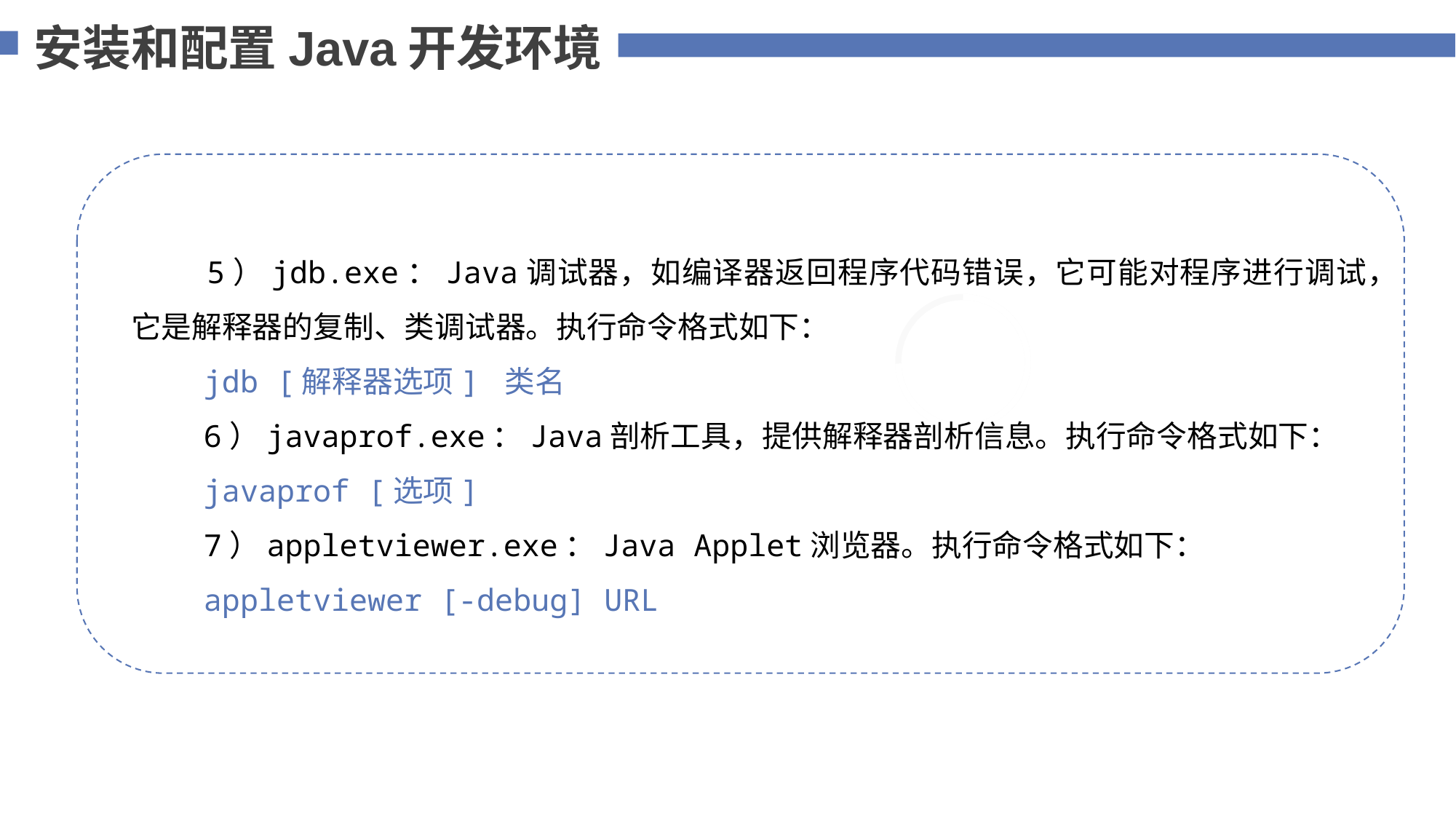

安装和配置Java开发环境

    5）jdb.exe：Java调试器，如编译器返回程序代码错误，它可能对程序进行调试，它是解释器的复制、类调试器。执行命令格式如下：
    jdb [解释器选项] 类名
    6）javaprof.exe：Java剖析工具，提供解释器剖析信息。执行命令格式如下：
    javaprof [选项]
    7）appletviewer.exe：Java Applet浏览器。执行命令格式如下：
    appletviewer [-debug] URL

添加标题内容
您的内容打在这里，或者通过复制您的文本后，在此框中选择粘贴，并选择只保留文字。

75%